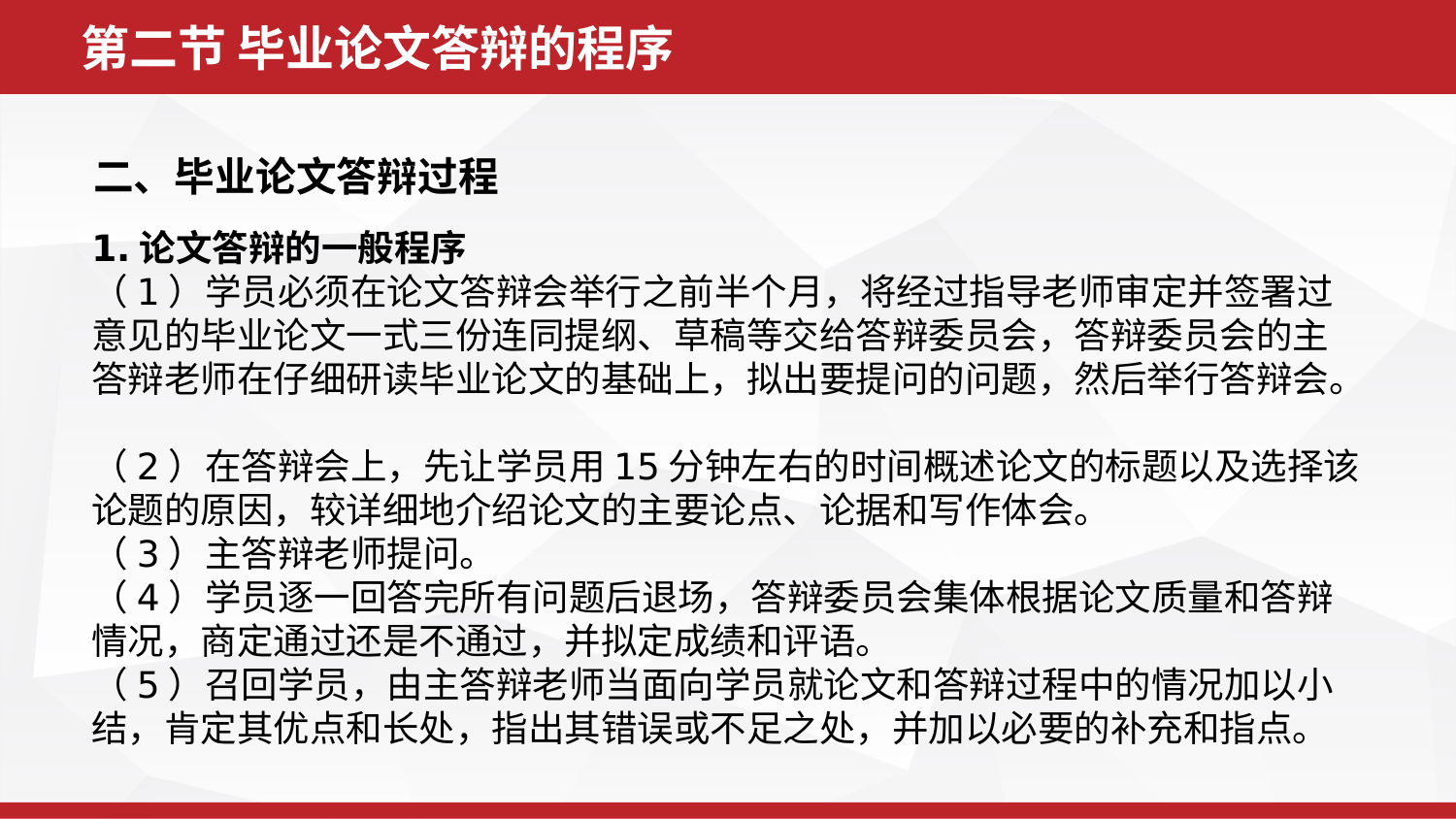

第二节 毕业论文答辩的程序
二、毕业论文答辩过程
1.论文答辩的一般程序
（1）学员必须在论文答辩会举行之前半个月，将经过指导老师审定并签署过意见的毕业论文一式三份连同提纲、草稿等交给答辩委员会，答辩委员会的主答辩老师在仔细研读毕业论文的基础上，拟出要提问的问题，然后举行答辩会。
（2）在答辩会上，先让学员用15分钟左右的时间概述论文的标题以及选择该论题的原因，较详细地介绍论文的主要论点、论据和写作体会。
（3）主答辩老师提问。
（4）学员逐一回答完所有问题后退场，答辩委员会集体根据论文质量和答辩情况，商定通过还是不通过，并拟定成绩和评语。
（5）召回学员，由主答辩老师当面向学员就论文和答辩过程中的情况加以小结，肯定其优点和长处，指出其错误或不足之处，并加以必要的补充和指点。